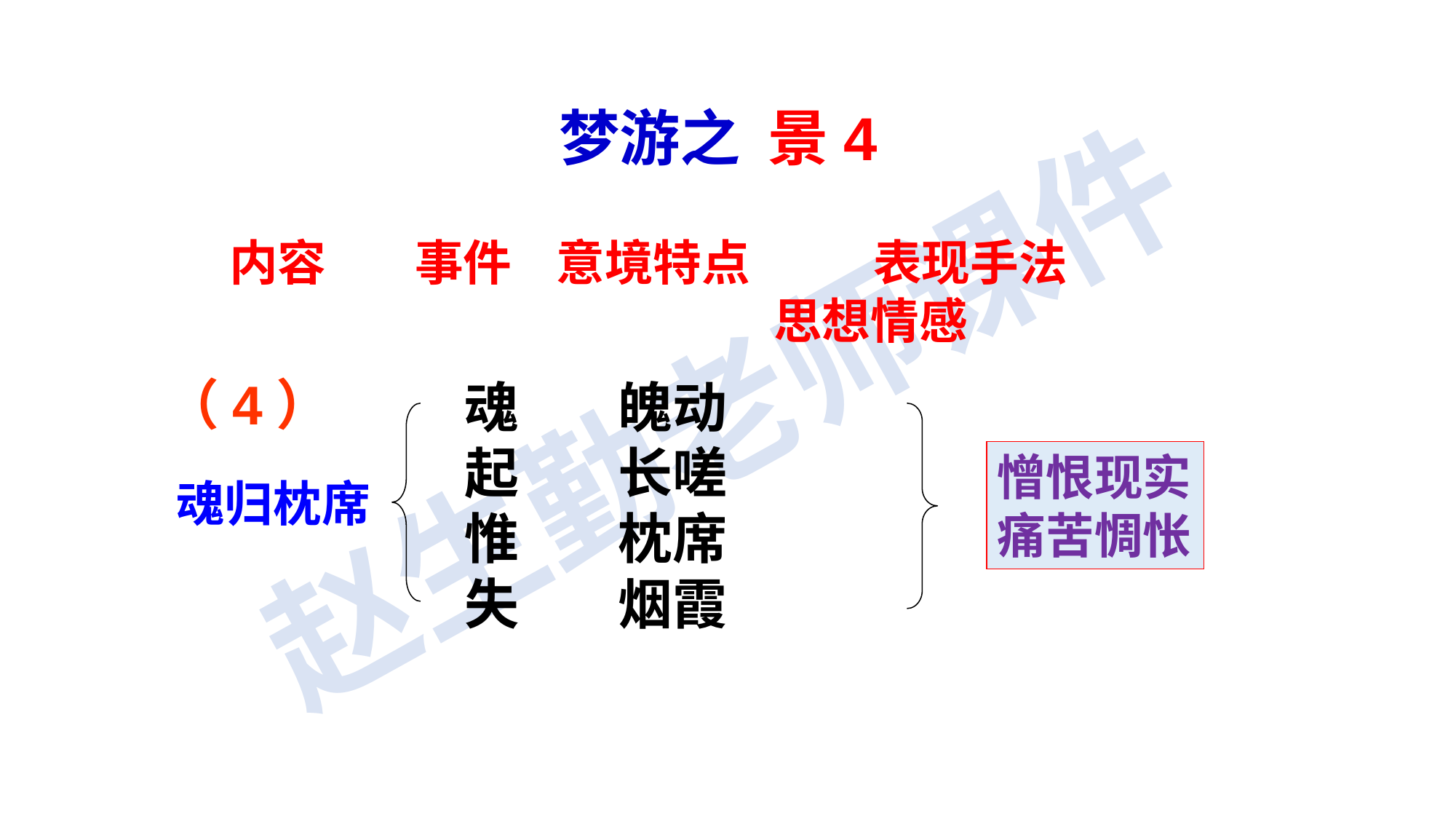

梦游之  景4

内容        事件    意境特点           表现手法
                                                思想情感
（4）
魂        魄动
起        长嗟
惟        枕席
失        烟霞

憎恨现实
痛苦惆怅
魂归枕席